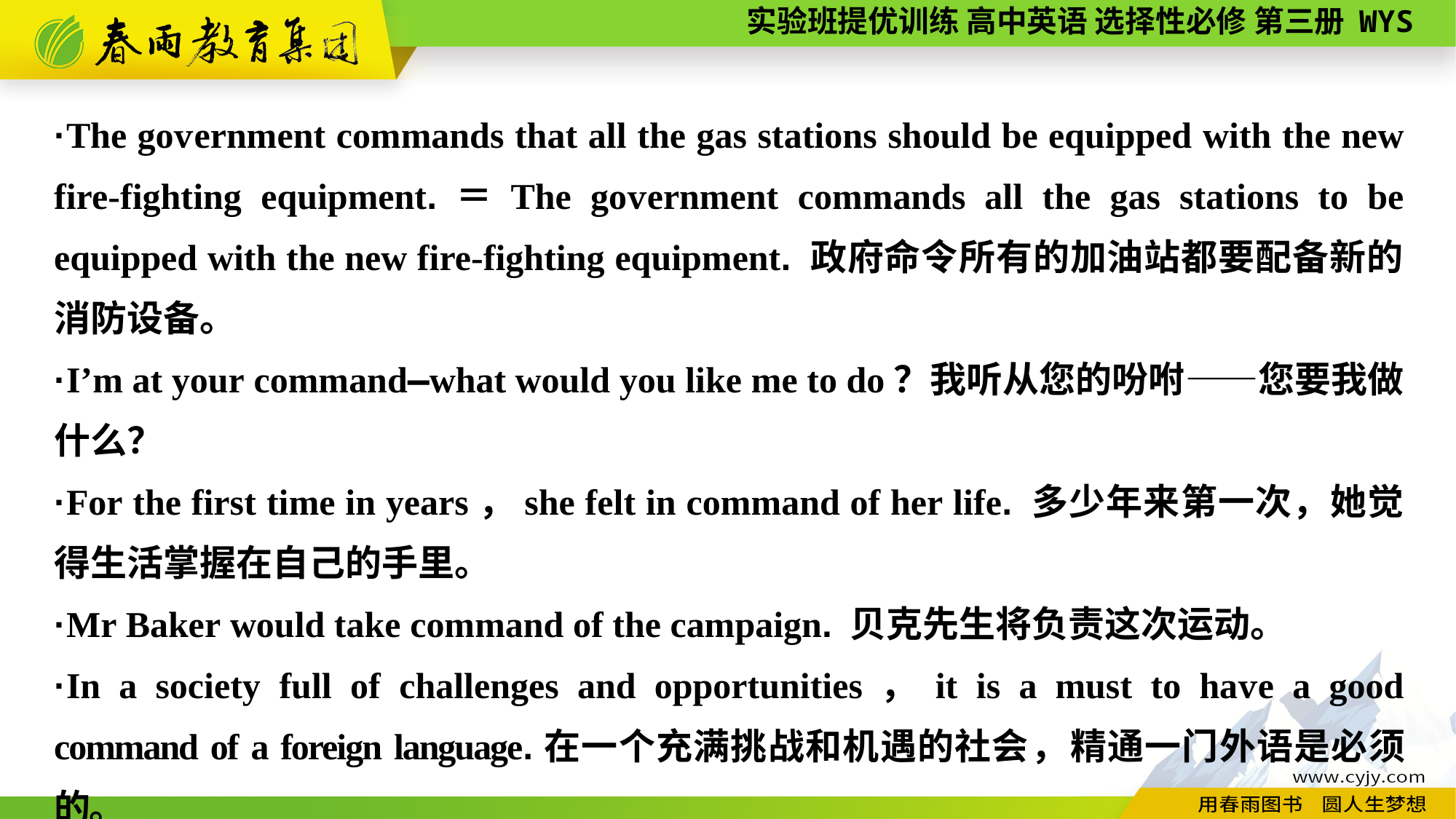

·The government commands that all the gas stations should be equipped with the new fire-fighting equipment.＝The government commands all the gas stations to be equipped with the new fire-fighting equipment. 政府命令所有的加油站都要配备新的消防设备。
·I’m at your command—what would you like me to do？我听从您的吩咐——您要我做什么？
·For the first time in years，she felt in command of her life. 多少年来第一次，她觉得生活掌握在自己的手里。
·Mr Baker would take command of the campaign. 贝克先生将负责这次运动。
·In a society full of challenges and opportunities，it is a must to have a good command of a foreign language.在一个充满挑战和机遇的社会，精通一门外语是必须的。